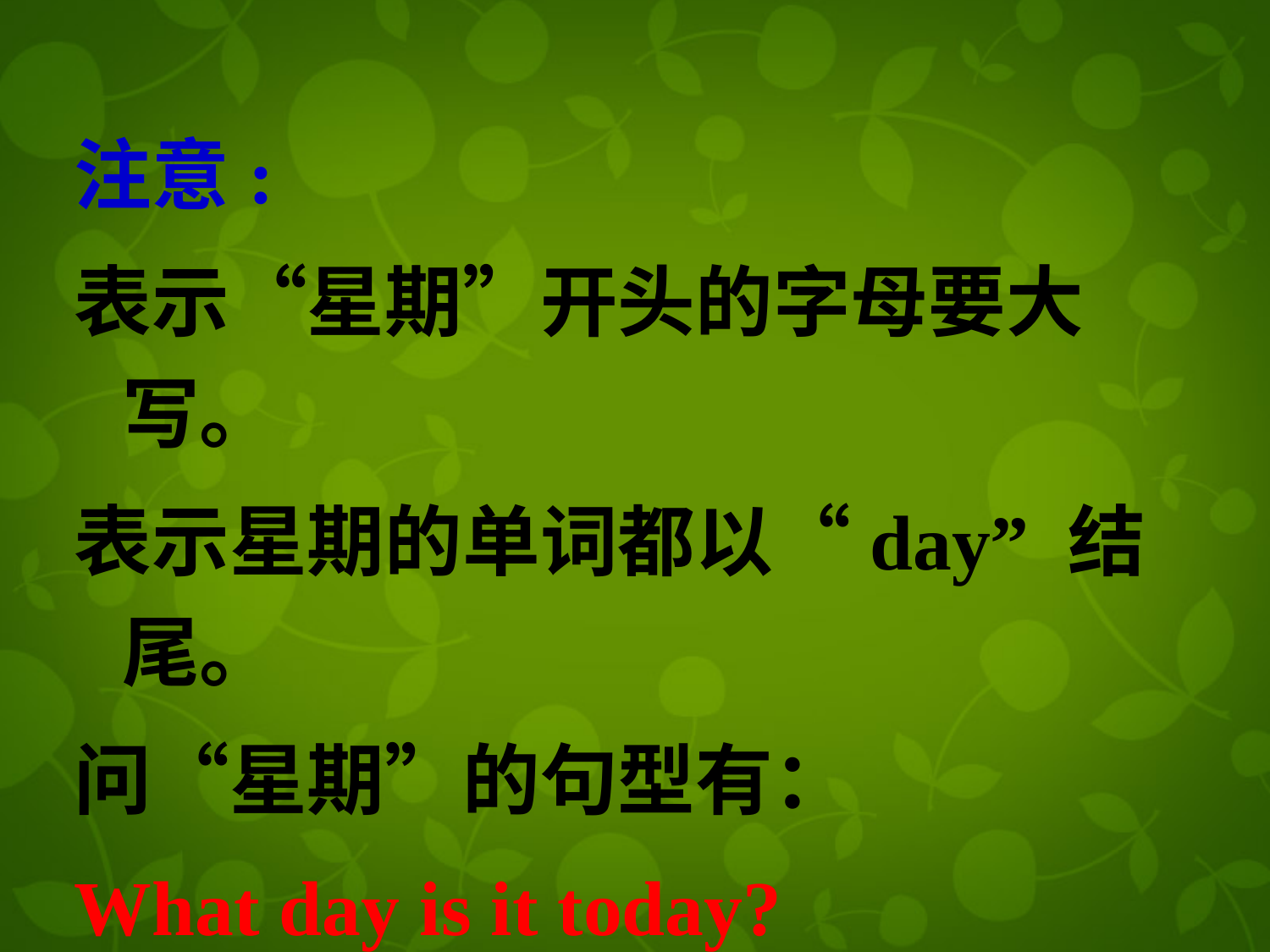

注意:
表示“星期”开头的字母要大写。
表示星期的单词都以“day” 结尾。
问“星期”的句型有：
What day is it today?
What day is today?